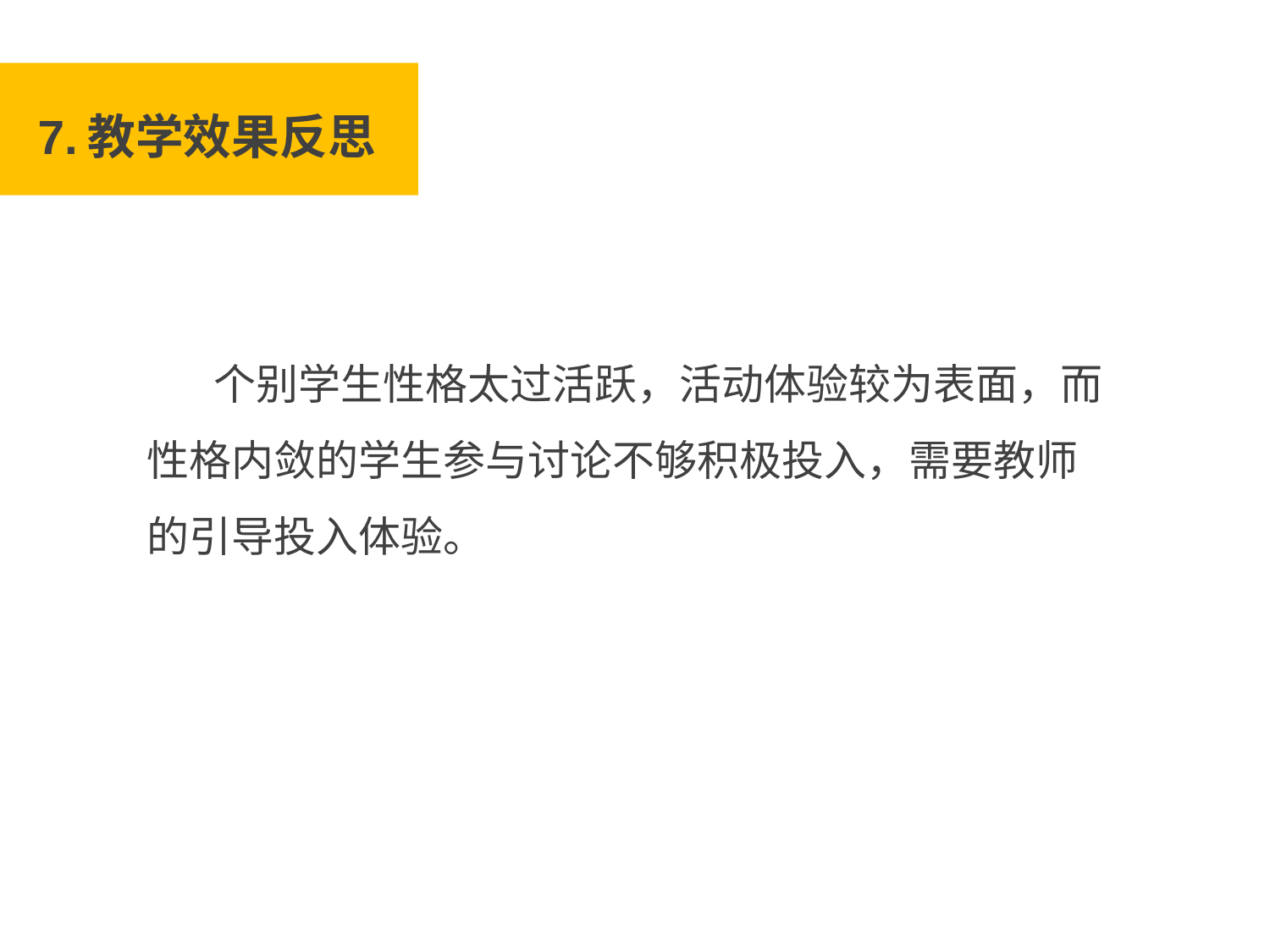

7.教学效果反思
      个别学生性格太过活跃，活动体验较为表面，而性格内敛的学生参与讨论不够积极投入，需要教师的引导投入体验。